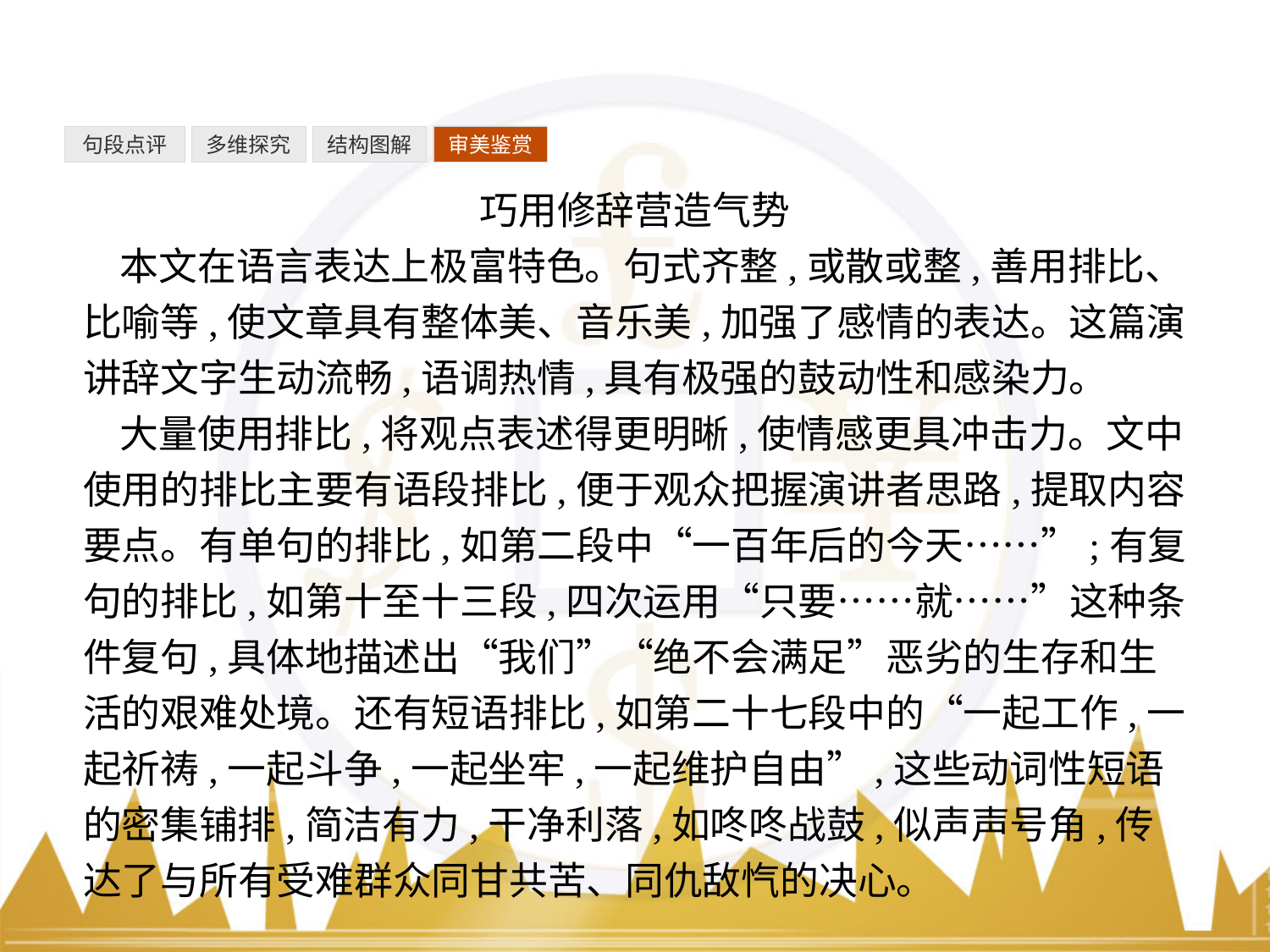

句段点评
多维探究
结构图解
审美鉴赏
巧用修辞营造气势
本文在语言表达上极富特色。句式齐整,或散或整,善用排比、比喻等,使文章具有整体美、音乐美,加强了感情的表达。这篇演讲辞文字生动流畅,语调热情,具有极强的鼓动性和感染力。
大量使用排比,将观点表述得更明晰,使情感更具冲击力。文中使用的排比主要有语段排比,便于观众把握演讲者思路,提取内容要点。有单句的排比,如第二段中“一百年后的今天……”;有复句的排比,如第十至十三段,四次运用“只要……就……”这种条件复句,具体地描述出“我们”“绝不会满足”恶劣的生存和生活的艰难处境。还有短语排比,如第二十七段中的“一起工作,一起祈祷,一起斗争,一起坐牢,一起维护自由”,这些动词性短语的密集铺排,简洁有力,干净利落,如咚咚战鼓,似声声号角,传达了与所有受难群众同甘共苦、同仇敌忾的决心。